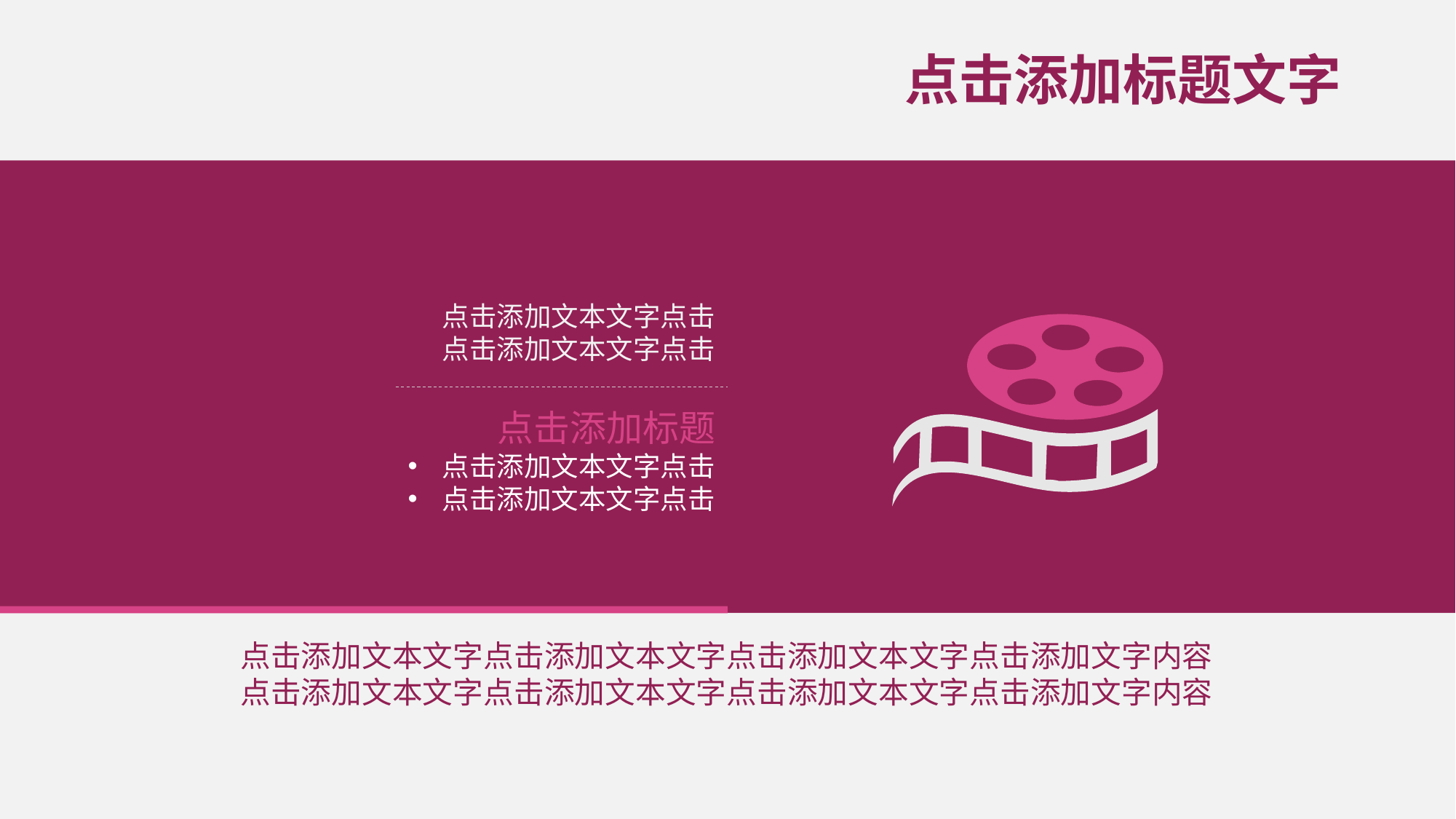

点击添加标题文字
点击添加文本文字点击
点击添加文本文字点击

点击添加标题
点击添加文本文字点击
点击添加文本文字点击

点击添加文本文字点击添加文本文字点击添加文本文字点击添加文字内容
点击添加文本文字点击添加文本文字点击添加文本文字点击添加文字内容